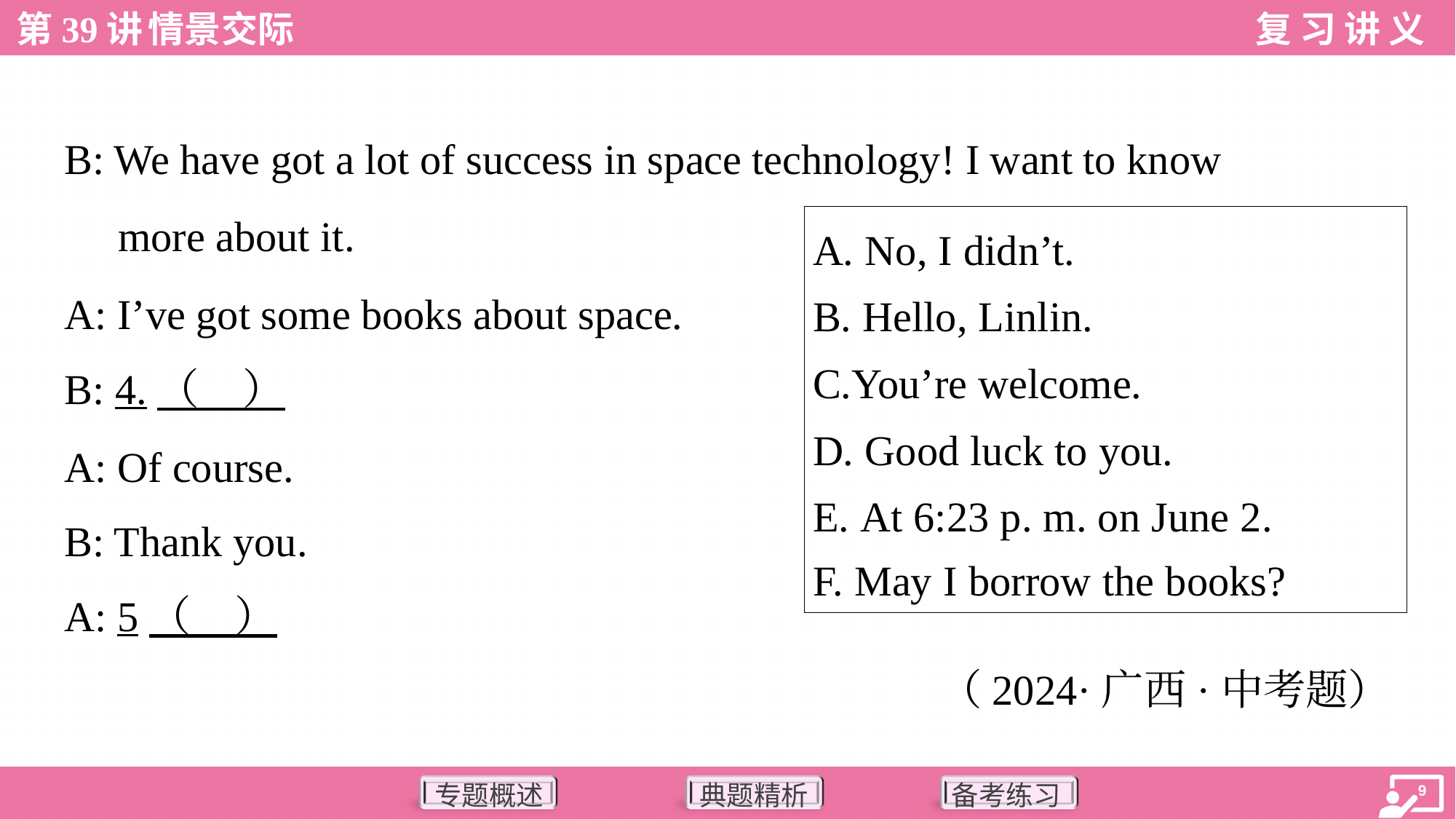

B: We have got a lot of success in space technology! I want to know
more about it.
A: I’ve got some books about space.
| A. No, I didn’t. B. Hello, Linlin. C.You’re welcome. D. Good luck to you. E. At 6:23 p. m. on June 2. F. May I borrow the books? |
| --- |
B: 4.（    ）
A: Of course.
B: Thank you.
A: 5（    ）
（2024·广西·中考题）